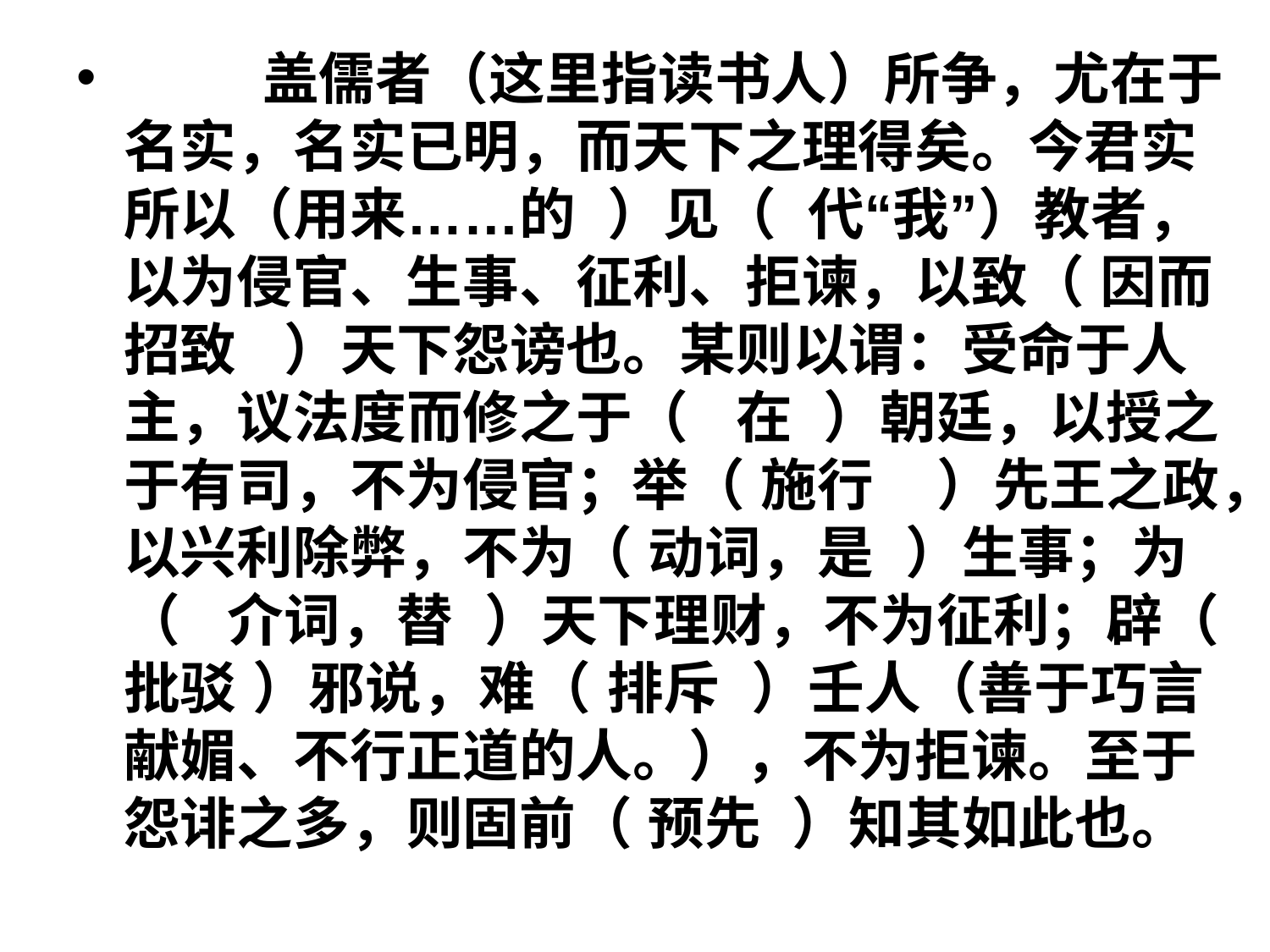

#
        盖儒者（这里指读书人）所争，尤在于名实，名实已明，而天下之理得矣。今君实所以（用来……的  ）见（  代“我”）教者，以为侵官、生事、征利、拒谏，以致（ 因而招致   ）天下怨谤也。某则以谓：受命于人主，议法度而修之于（   在  ）朝廷，以授之于有司，不为侵官；举（ 施行    ）先王之政，以兴利除弊，不为（ 动词，是  ）生事；为（   介词，替  ）天下理财，不为征利；辟（ 批驳 ）邪说，难（ 排斥  ）壬人（善于巧言献媚、不行正道的人。），不为拒谏。至于怨诽之多，则固前（ 预先  ）知其如此也。